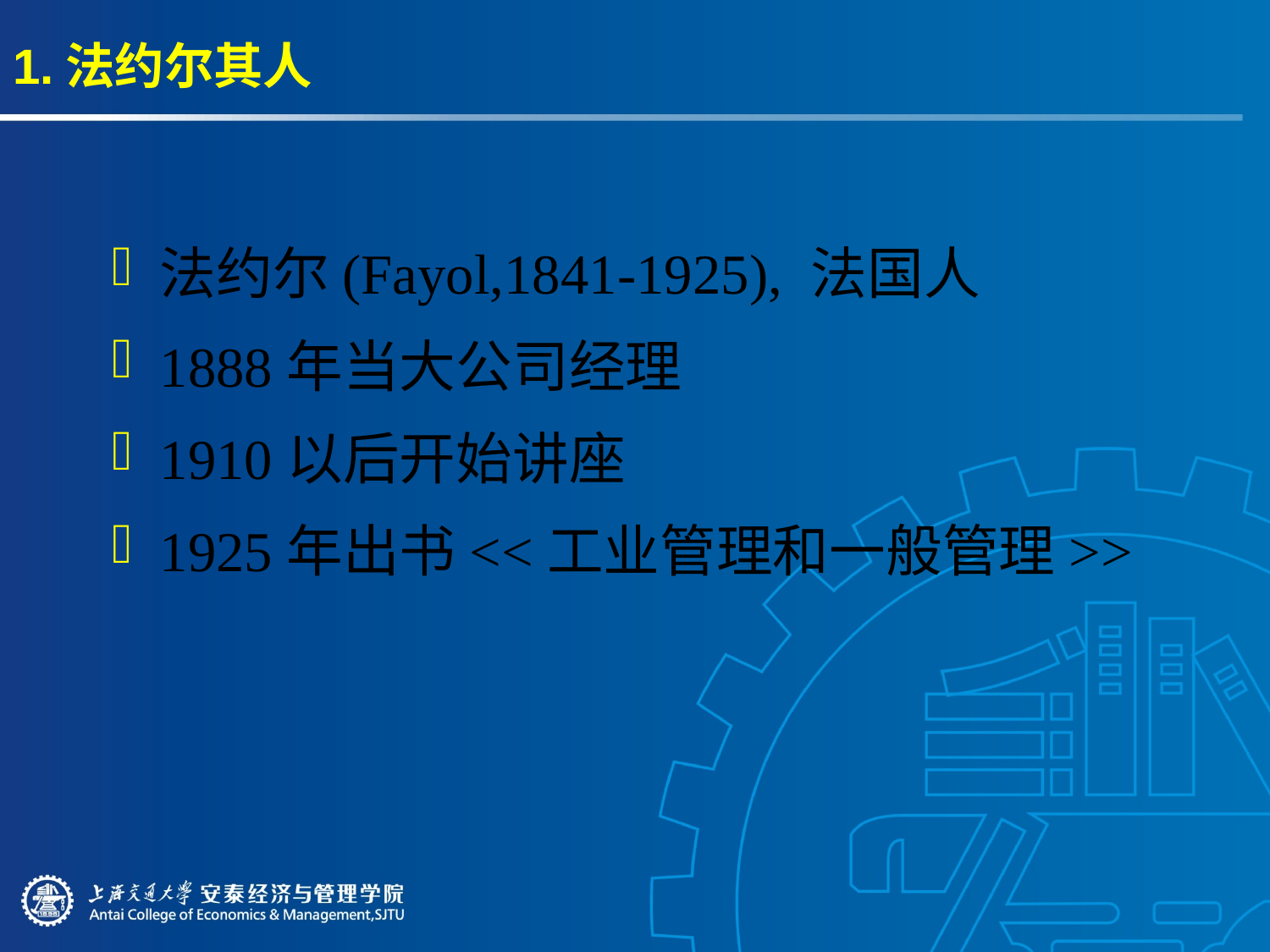

# 1.法约尔其人
法约尔(Fayol,1841-1925), 法国人
1888年当大公司经理
1910以后开始讲座
1925年出书<<工业管理和一般管理>>